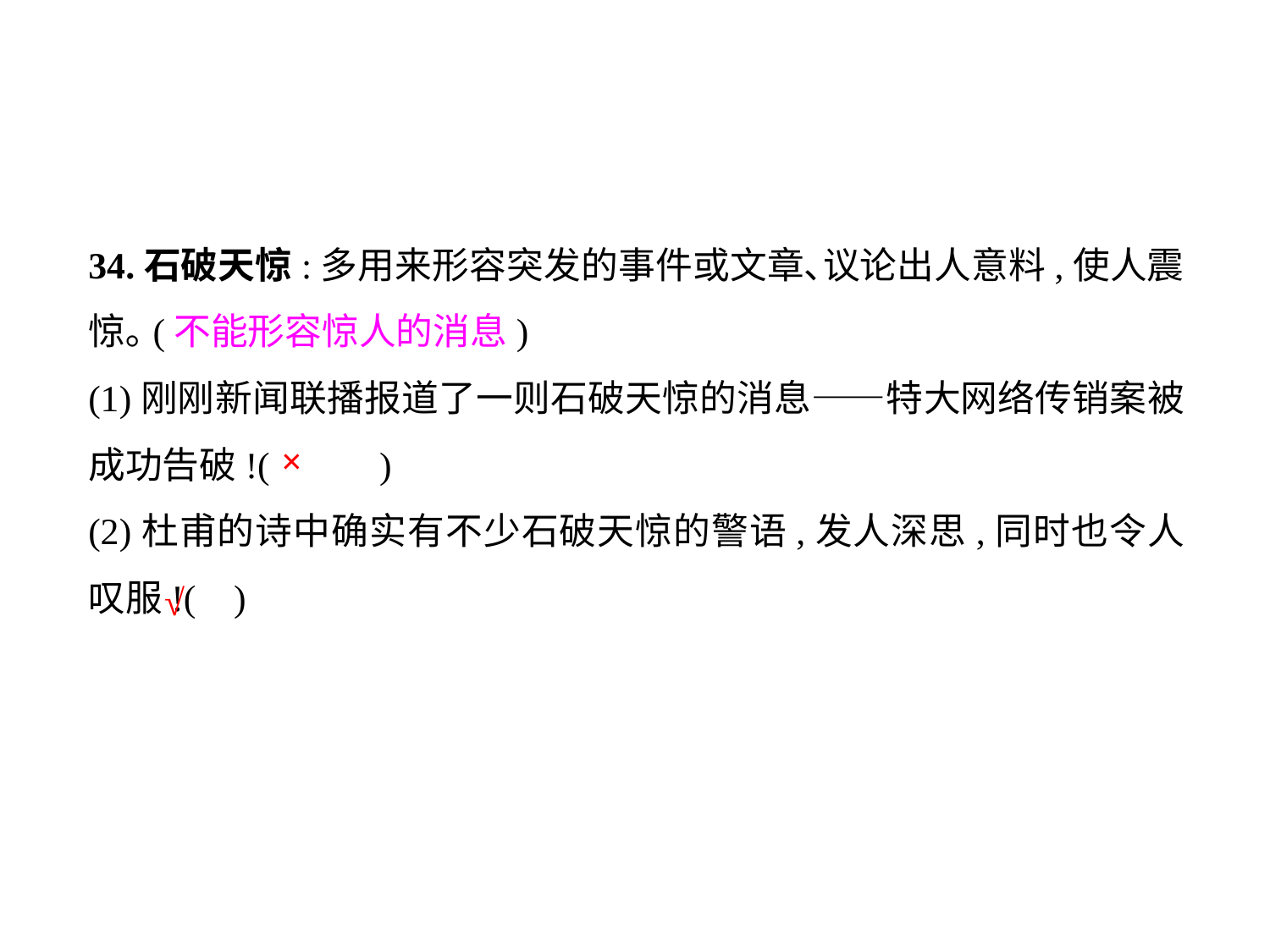

34.石破天惊:多用来形容突发的事件或文章､议论出人意料,使人震惊｡(不能形容惊人的消息)
(1)刚刚新闻联播报道了一则石破天惊的消息——特大网络传销案被成功告破!(	    )
(2)杜甫的诗中确实有不少石破天惊的警语,发人深思,同时也令人叹服!(	  )
×
√